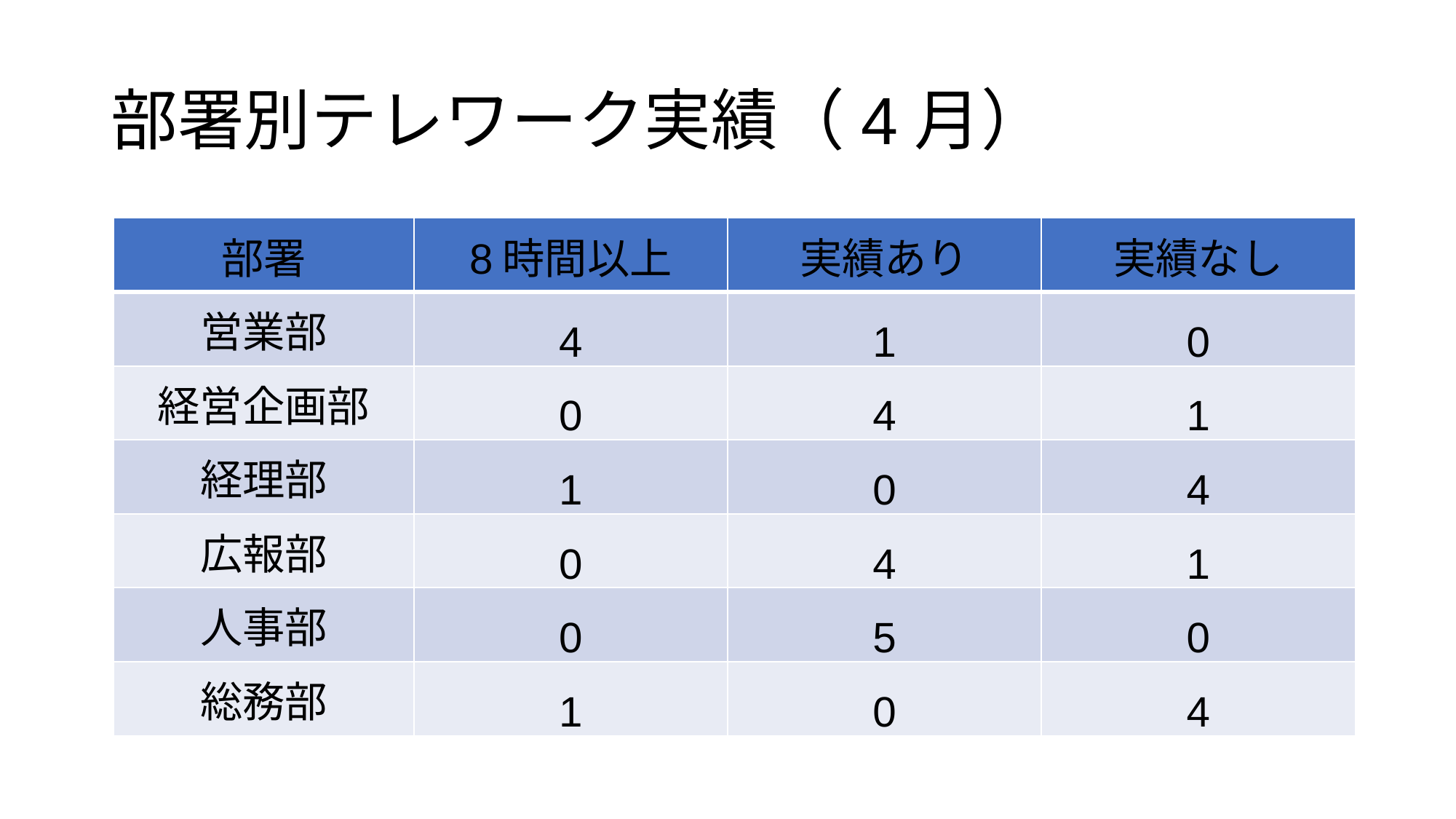

# 部署別テレワーク実績（4月）
| 部署 | 8時間以上 | 実績あり | 実績なし |
| --- | --- | --- | --- |
| 営業部 | 4 | 1 | 0 |
| 経営企画部 | 0 | 4 | 1 |
| 経理部 | 1 | 0 | 4 |
| 広報部 | 0 | 4 | 1 |
| 人事部 | 0 | 5 | 0 |
| 総務部 | 1 | 0 | 4 |